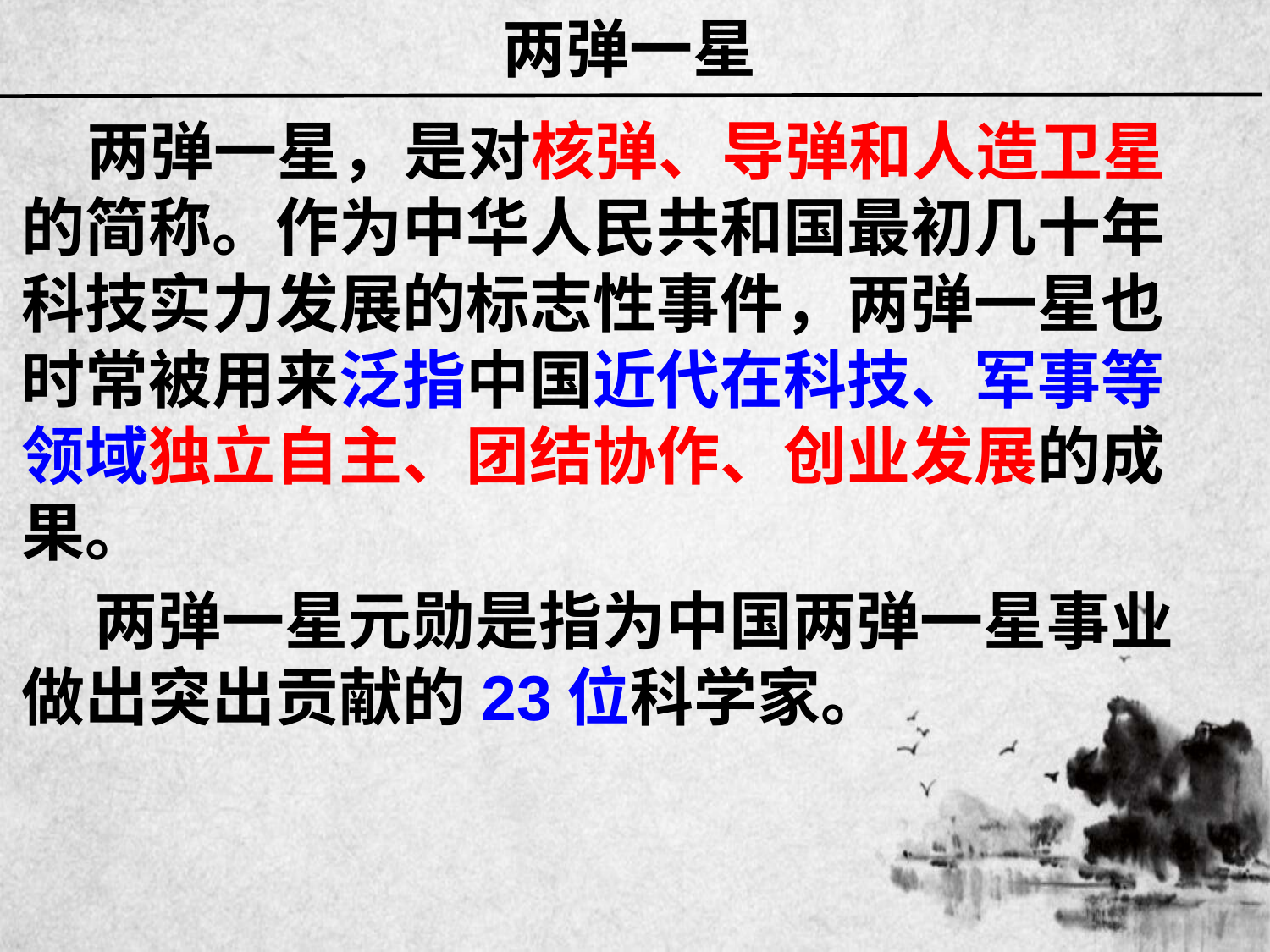

# 两弹一星
    两弹一星，是对核弹、导弹和人造卫星的简称。作为中华人民共和国最初几十年科技实力发展的标志性事件，两弹一星也时常被用来泛指中国近代在科技、军事等领域独立自主、团结协作、创业发展的成果。
    两弹一星元勋是指为中国两弹一星事业做出突出贡献的23位科学家。